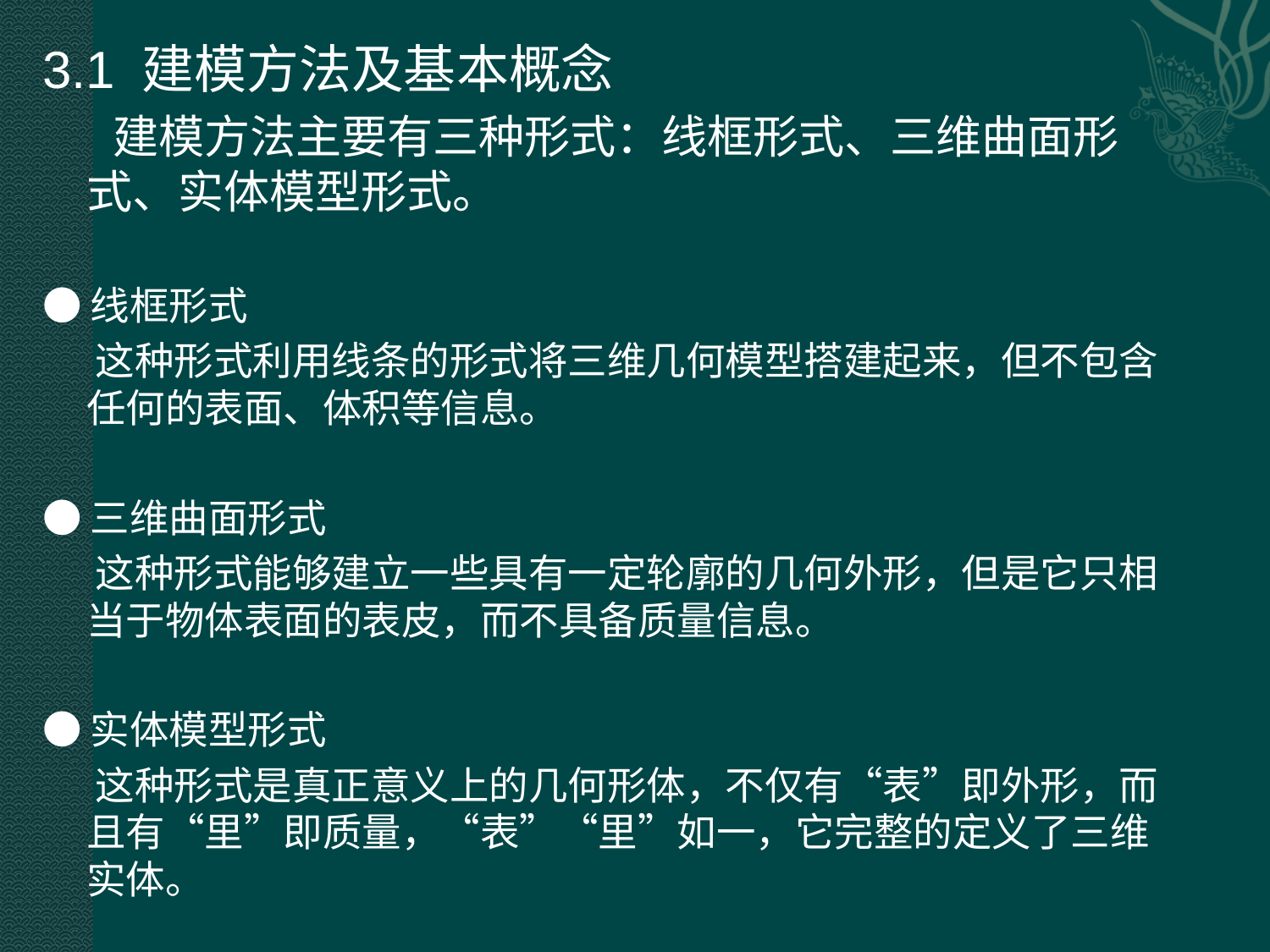

3.1 建模方法及基本概念
      建模方法主要有三种形式：线框形式、三维曲面形式、实体模型形式。

●线框形式
     这种形式利用线条的形式将三维几何模型搭建起来，但不包含任何的表面、体积等信息。

●三维曲面形式
     这种形式能够建立一些具有一定轮廓的几何外形，但是它只相当于物体表面的表皮，而不具备质量信息。

●实体模型形式
     这种形式是真正意义上的几何形体，不仅有“表”即外形，而且有“里”即质量，“表”“里”如一，它完整的定义了三维实体。